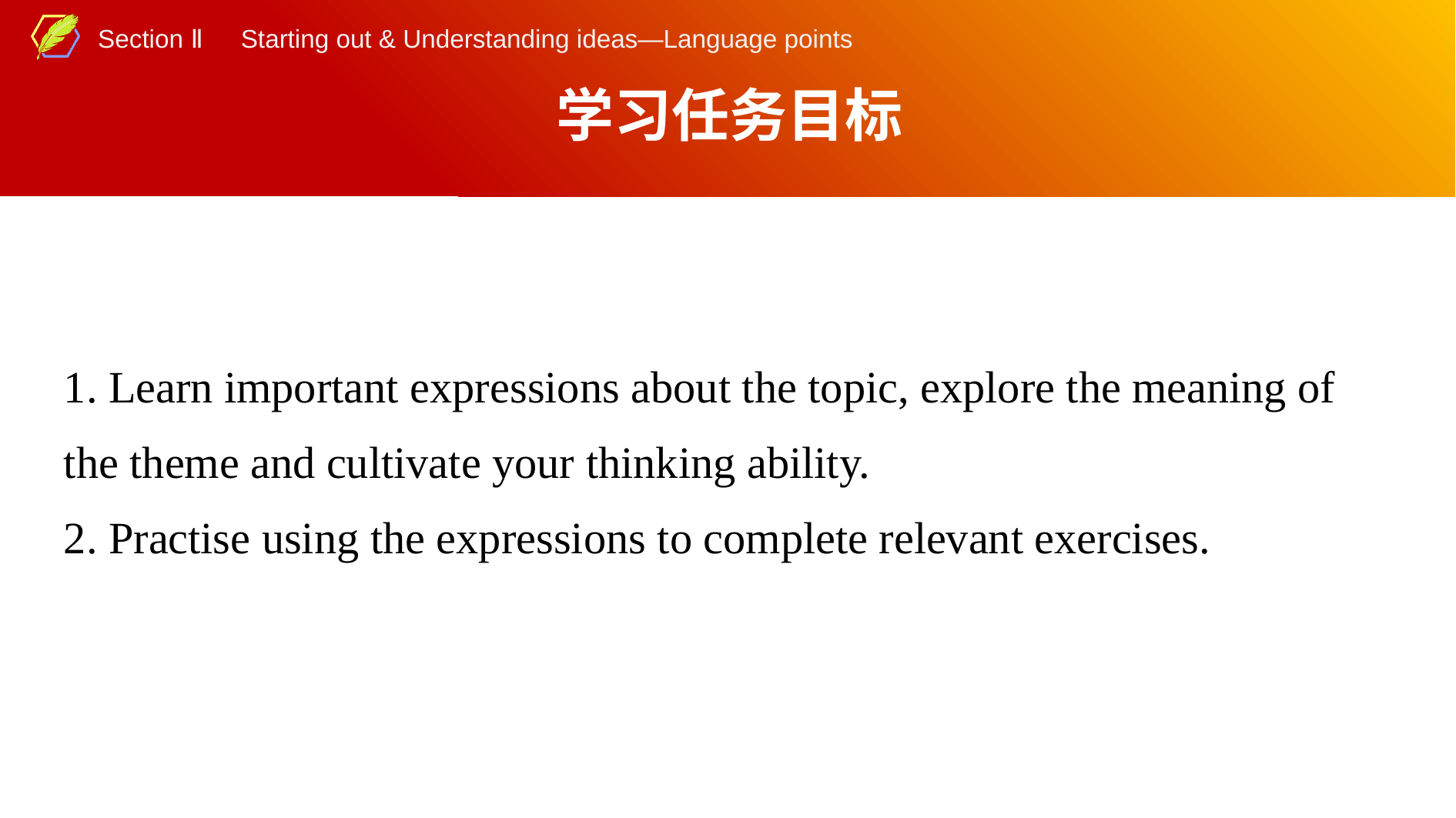

学习任务目标
1. Learn important expressions about the topic, explore the meaning of the theme and cultivate your thinking ability.
2. Practise using the expressions to complete relevant exercises.